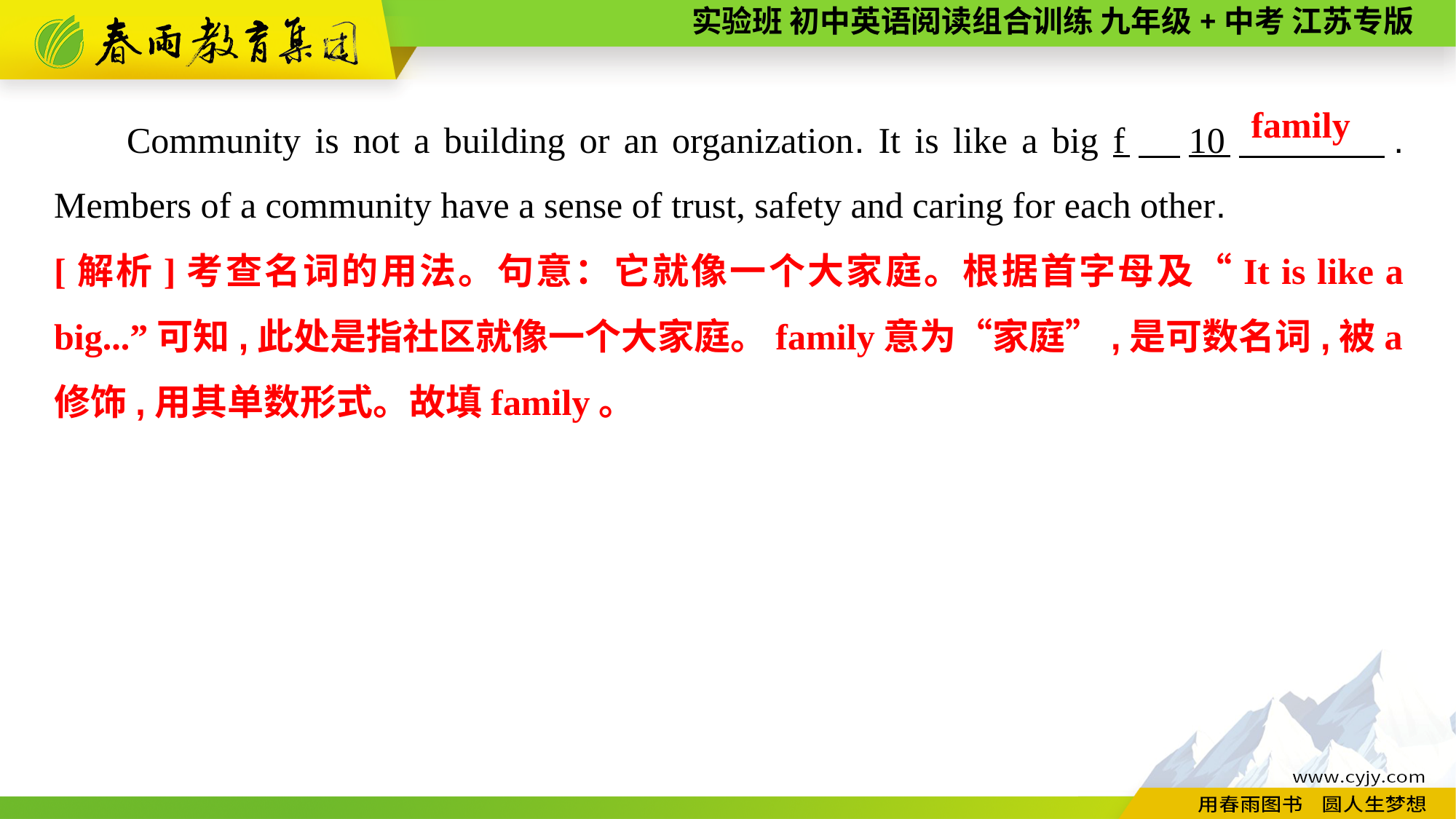

Community is not a building or an organization. It is like a big f　10　        . Members of a community have a sense of trust, safety and caring for each other.
family
[解析]考查名词的用法。句意：它就像一个大家庭。根据首字母及“It is like a big...”可知,此处是指社区就像一个大家庭。family意为“家庭”,是可数名词,被a修饰,用其单数形式。故填family。